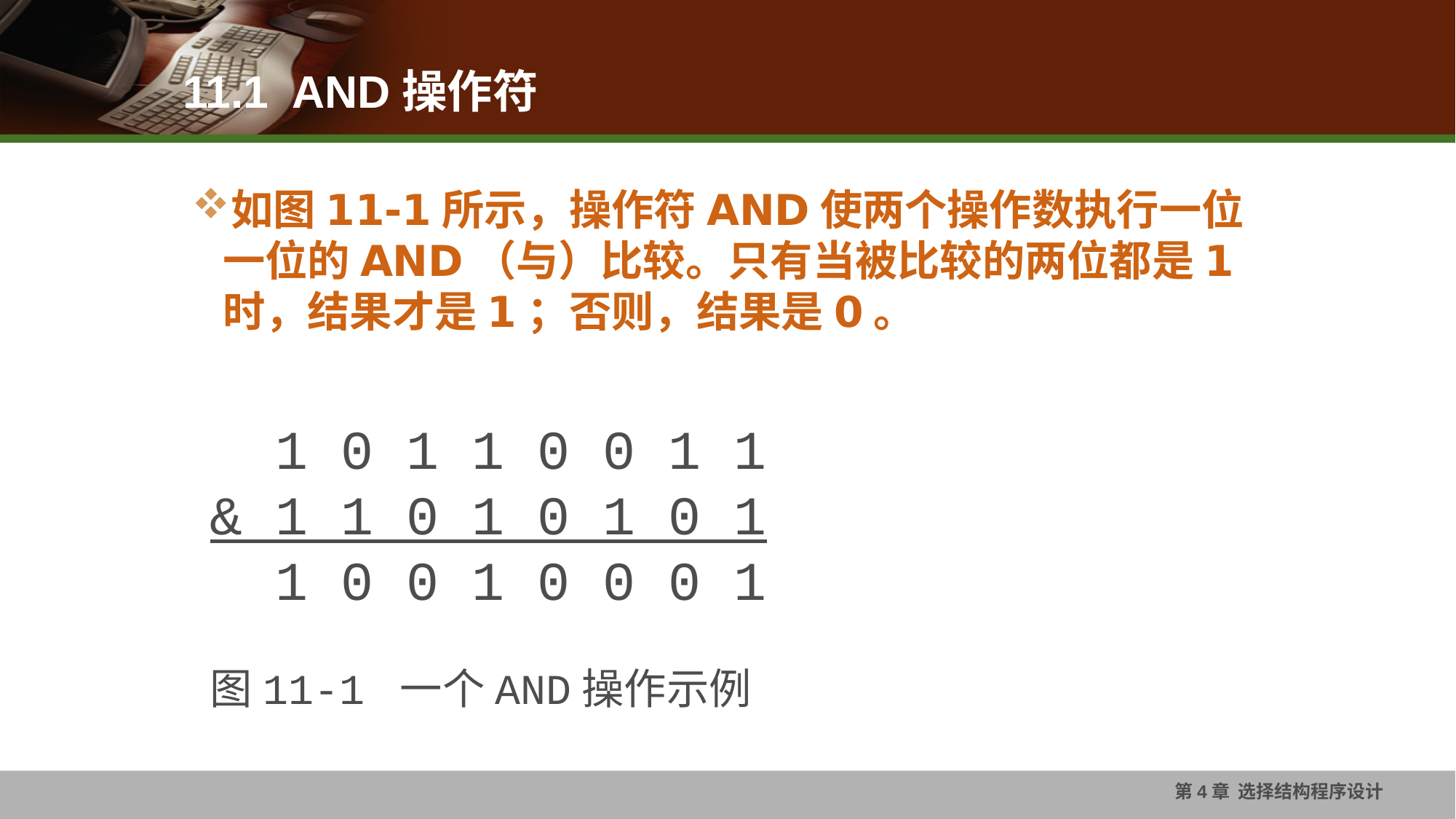

11.1  AND操作符
如图11-1所示，操作符AND使两个操作数执行一位一位的AND（与）比较。只有当被比较的两位都是1时，结果才是1；否则，结果是0。
  1 0 1 1 0 0 1 1
& 1 1 0 1 0 1 0 1
  1 0 0 1 0 0 0 1

图11-1 一个AND操作示例
第4章  选择结构程序设计